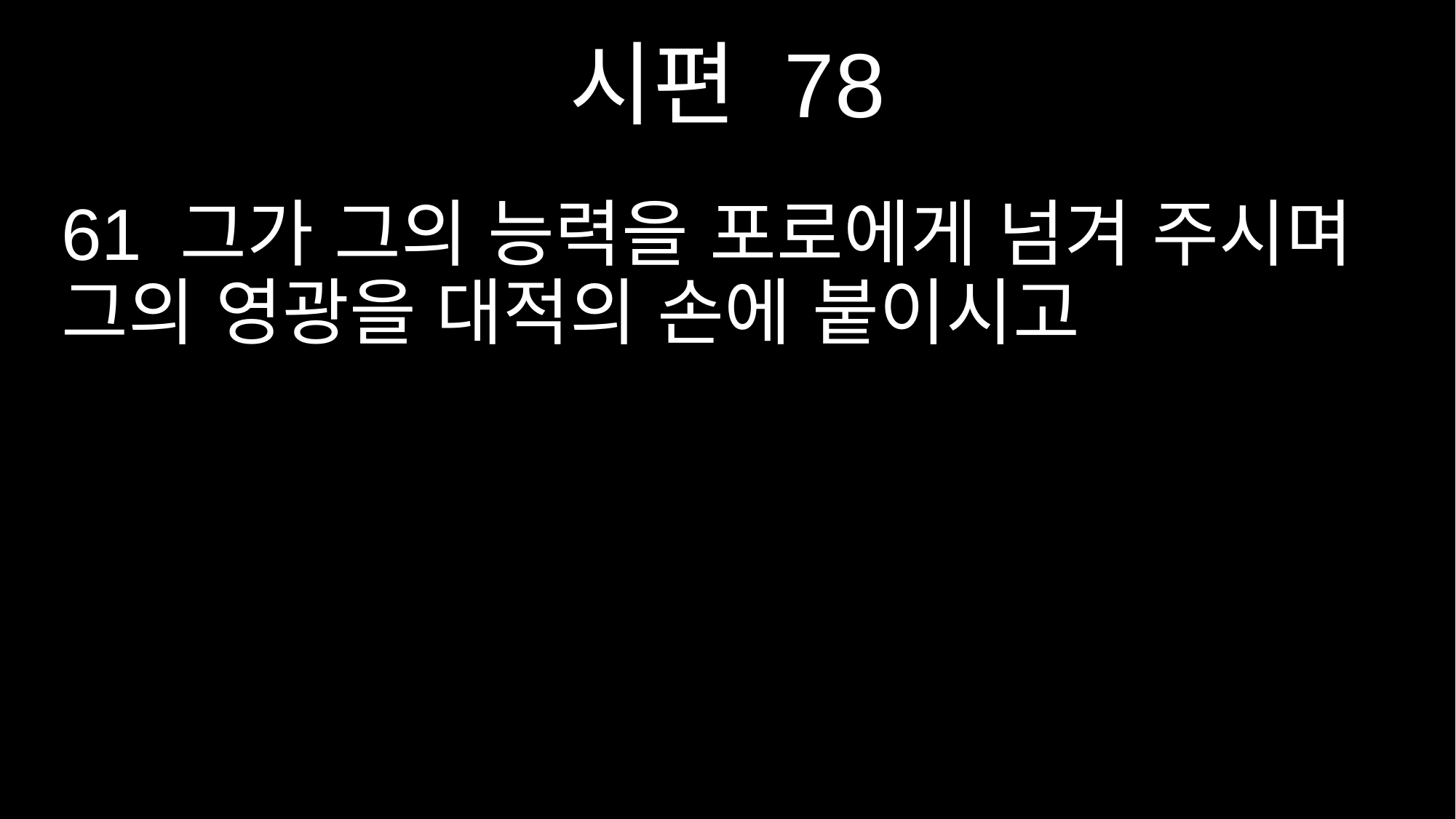

시편 78
61 그가 그의 능력을 포로에게 넘겨 주시며 그의 영광을 대적의 손에 붙이시고